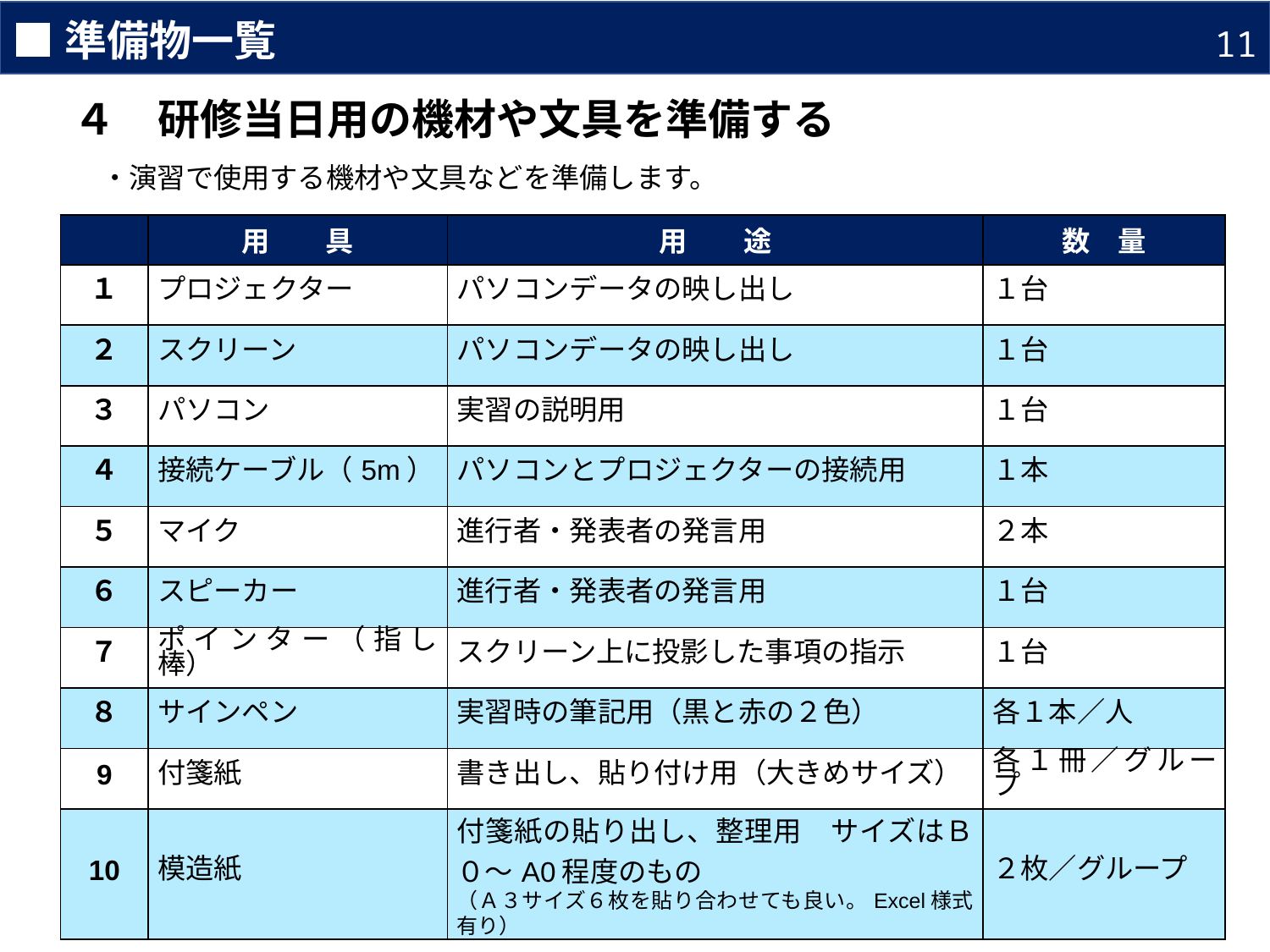

■準備物一覧
11
４　研修当日用の機材や文具を準備する

　・演習で使用する機材や文具などを準備します。
|  | 用　　具 | 用　　途 | 数　量 |
| --- | --- | --- | --- |
| １ | プロジェクター | パソコンデータの映し出し | １台 |
| ２ | スクリーン | パソコンデータの映し出し | １台 |
| ３ | パソコン | 実習の説明用 | １台 |
| ４ | 接続ケーブル（5m） | パソコンとプロジェクターの接続用 | １本 |
| ５ | マイク | 進行者・発表者の発言用 | ２本 |
| ６ | スピーカー | 進行者・発表者の発言用 | １台 |
| ７ | ポインター（指し棒） | スクリーン上に投影した事項の指示 | １台 |
| ８ | サインペン | 実習時の筆記用（黒と赤の２色） | 各１本／人 |
| 9 | 付箋紙 | 書き出し、貼り付け用（大きめサイズ） | 各１冊／グループ |
| 10 | 模造紙 | 付箋紙の貼り出し、整理用　サイズはＢ０～A0程度のもの （Ａ３サイズ６枚を貼り合わせても良い。Excel様式有り） | ２枚／グループ |